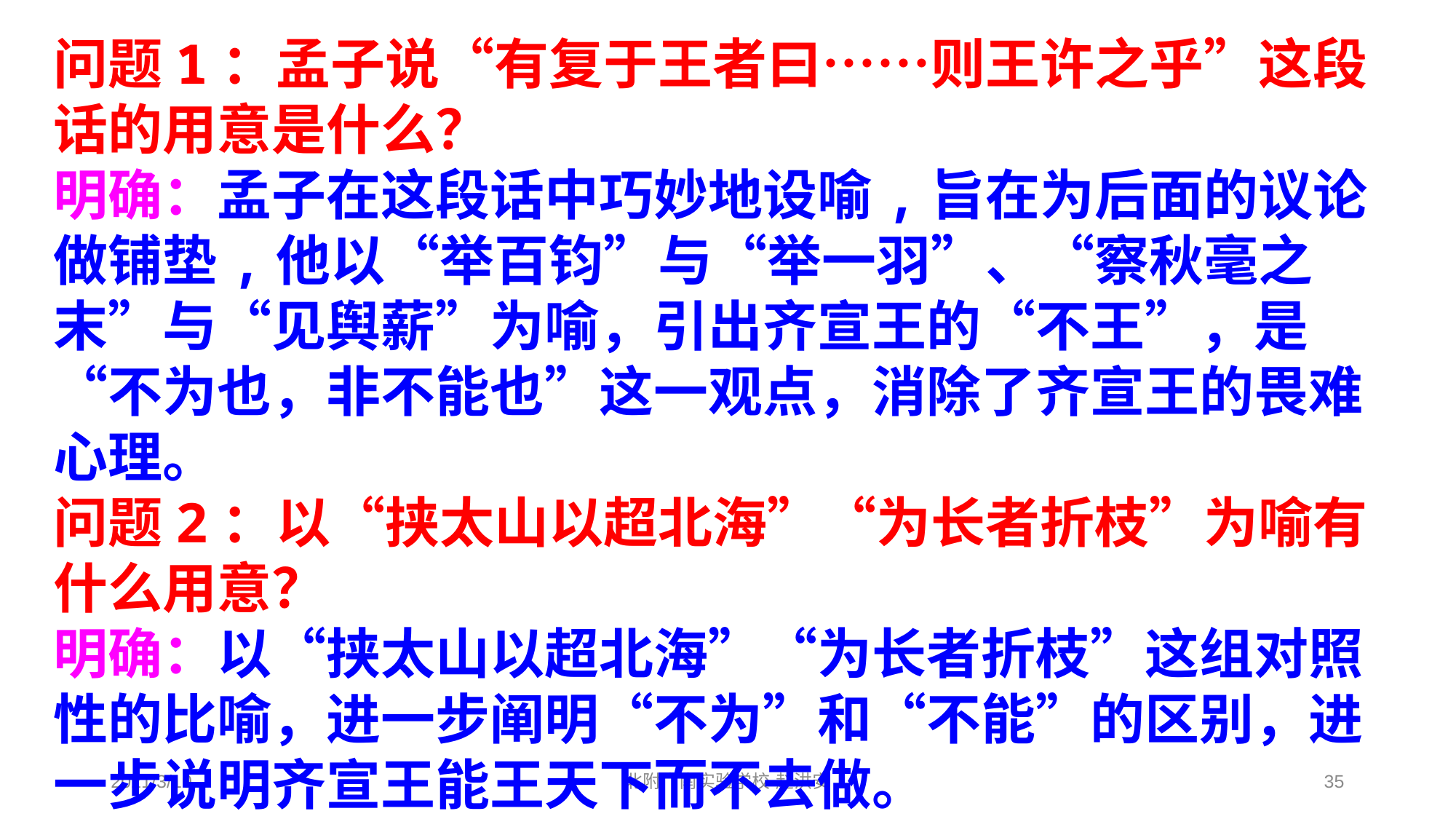

问题1：孟子说“有复于王者曰……则王许之乎”这段话的用意是什么？
明确：孟子在这段话中巧妙地设喻,旨在为后面的议论做铺垫,他以“举百钧”与“举一羽”、“察秋毫之末”与“见舆薪”为喻，引出齐宣王的“不王”，是“不为也，非不能也”这一观点，消除了齐宣王的畏难心理。
问题2：以“挟太山以超北海”“为长者折枝”为喻有什么用意？
明确：以“挟太山以超北海”“为长者折枝”这组对照性的比喻，进一步阐明“不为”和“不能”的区别，进一步说明齐宣王能王天下而不去做。
2021/3/10
北附广南实验学校 赵洪安
35